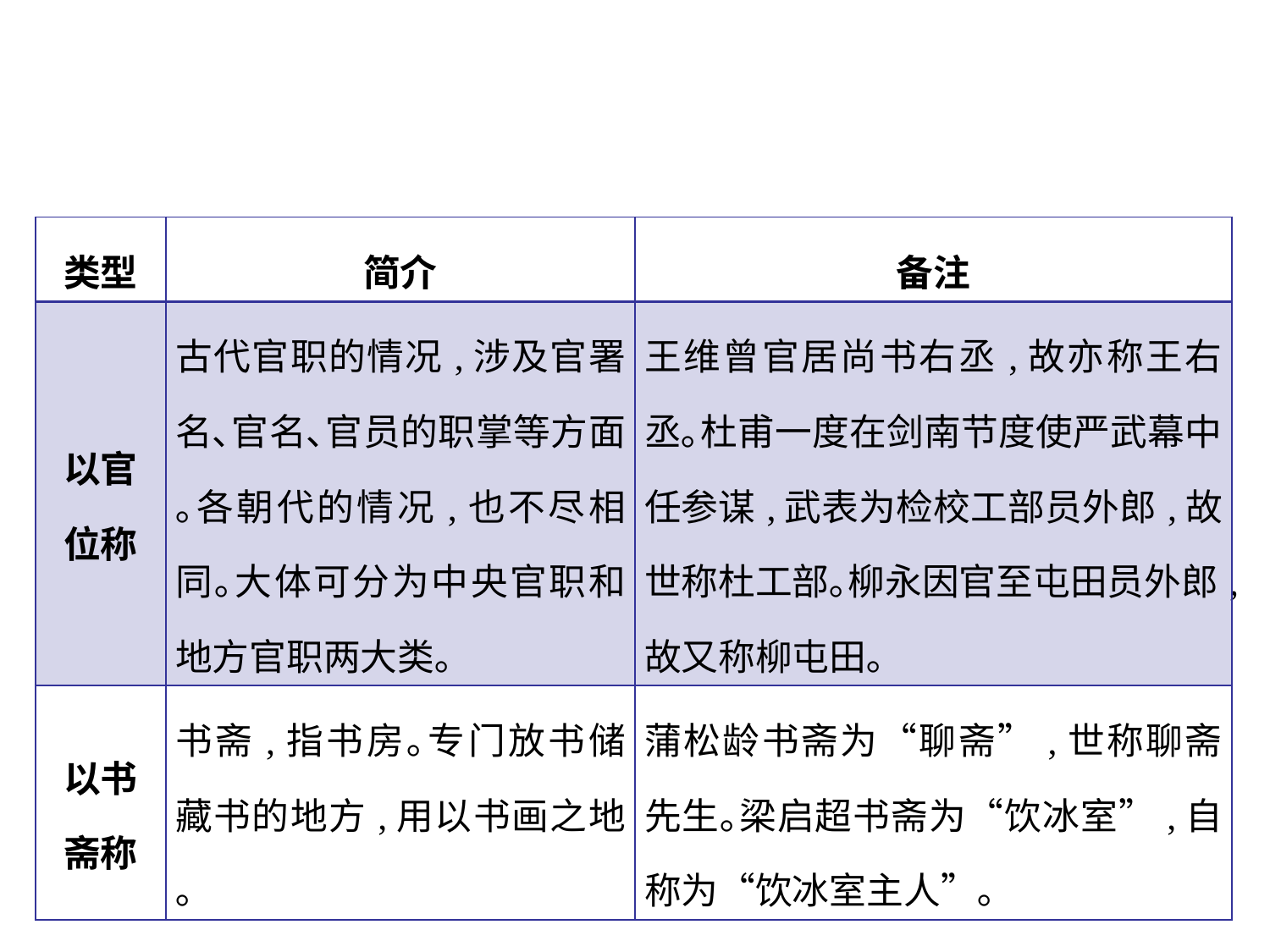

| 类型 | 简介 | 备注 |
| --- | --- | --- |
| 以官 位称 | 古代官职的情况,涉及官署名､官名､官员的职掌等方面｡各朝代的情况,也不尽相同｡大体可分为中央官职和地方官职两大类｡ | 王维曾官居尚书右丞,故亦称王右丞｡杜甫一度在剑南节度使严武幕中任参谋,武表为检校工部员外郎,故世称杜工部｡柳永因官至屯田员外郎,故又称柳屯田｡ |
| 以书 斋称 | 书斋,指书房｡专门放书储藏书的地方,用以书画之地｡ | 蒲松龄书斋为“聊斋”,世称聊斋先生｡梁启超书斋为“饮冰室”,自称为“饮冰室主人”｡ |